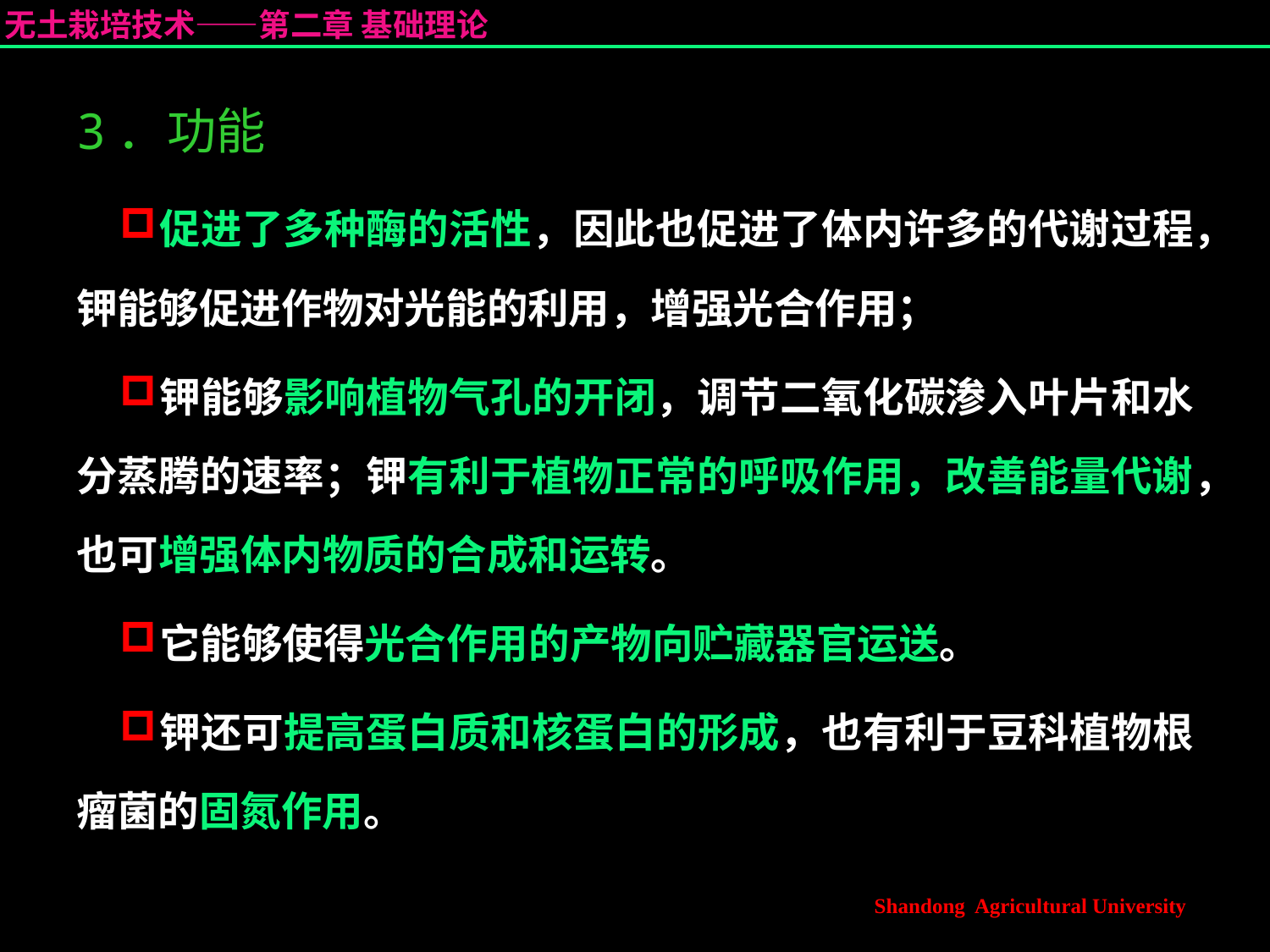

# 3．功能
促进了多种酶的活性，因此也促进了体内许多的代谢过程，钾能够促进作物对光能的利用，增强光合作用；
钾能够影响植物气孔的开闭，调节二氧化碳渗入叶片和水分蒸腾的速率；钾有利于植物正常的呼吸作用，改善能量代谢，也可增强体内物质的合成和运转。
它能够使得光合作用的产物向贮藏器官运送。
钾还可提高蛋白质和核蛋白的形成，也有利于豆科植物根瘤菌的固氮作用。